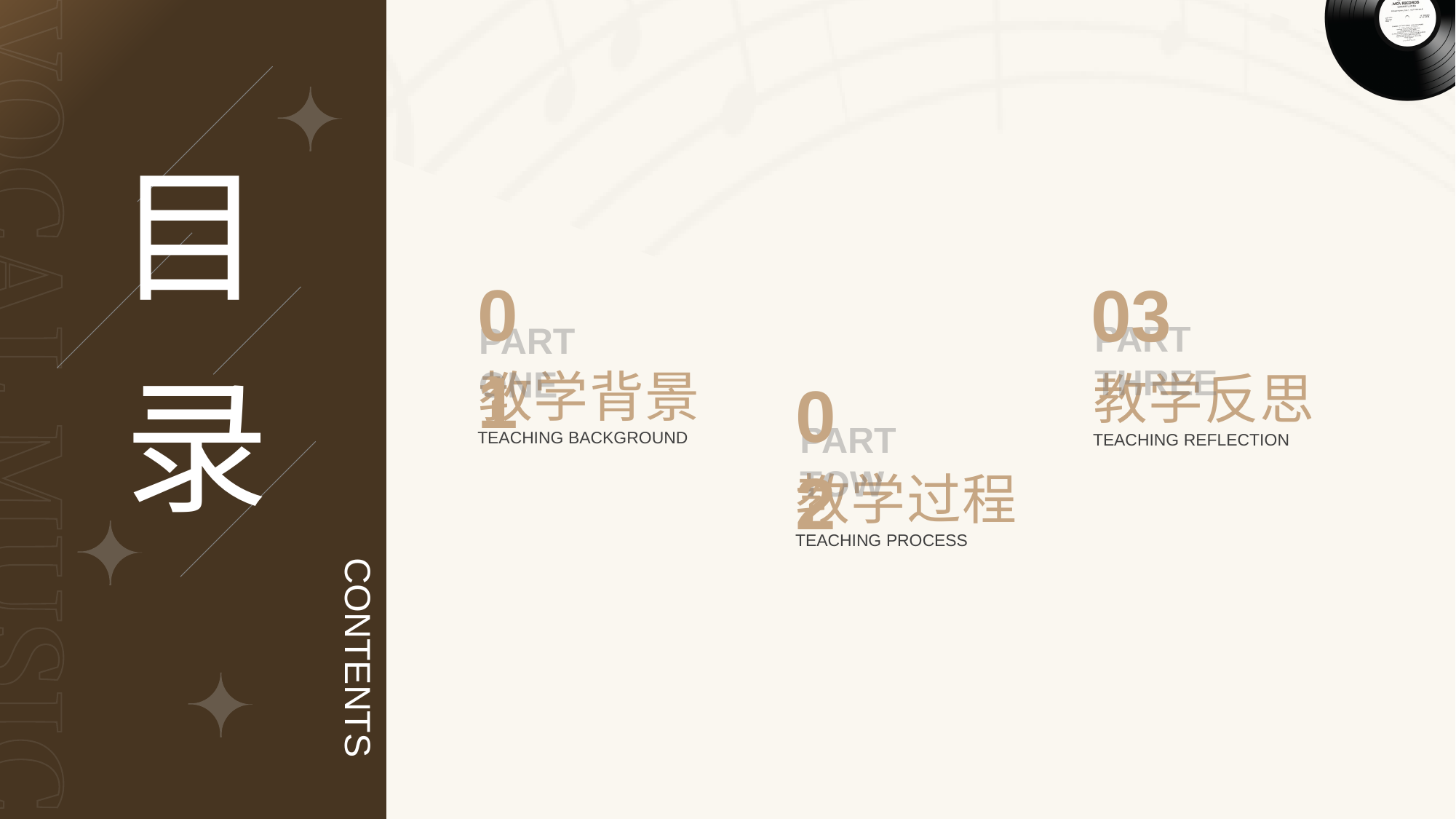

01
PART ONE
教学背景
TEACHING BACKGROUND
03
PART THREE
教学反思
TEACHING REFLECTION
02
PART TOW
教学过程
TEACHING PROCESS